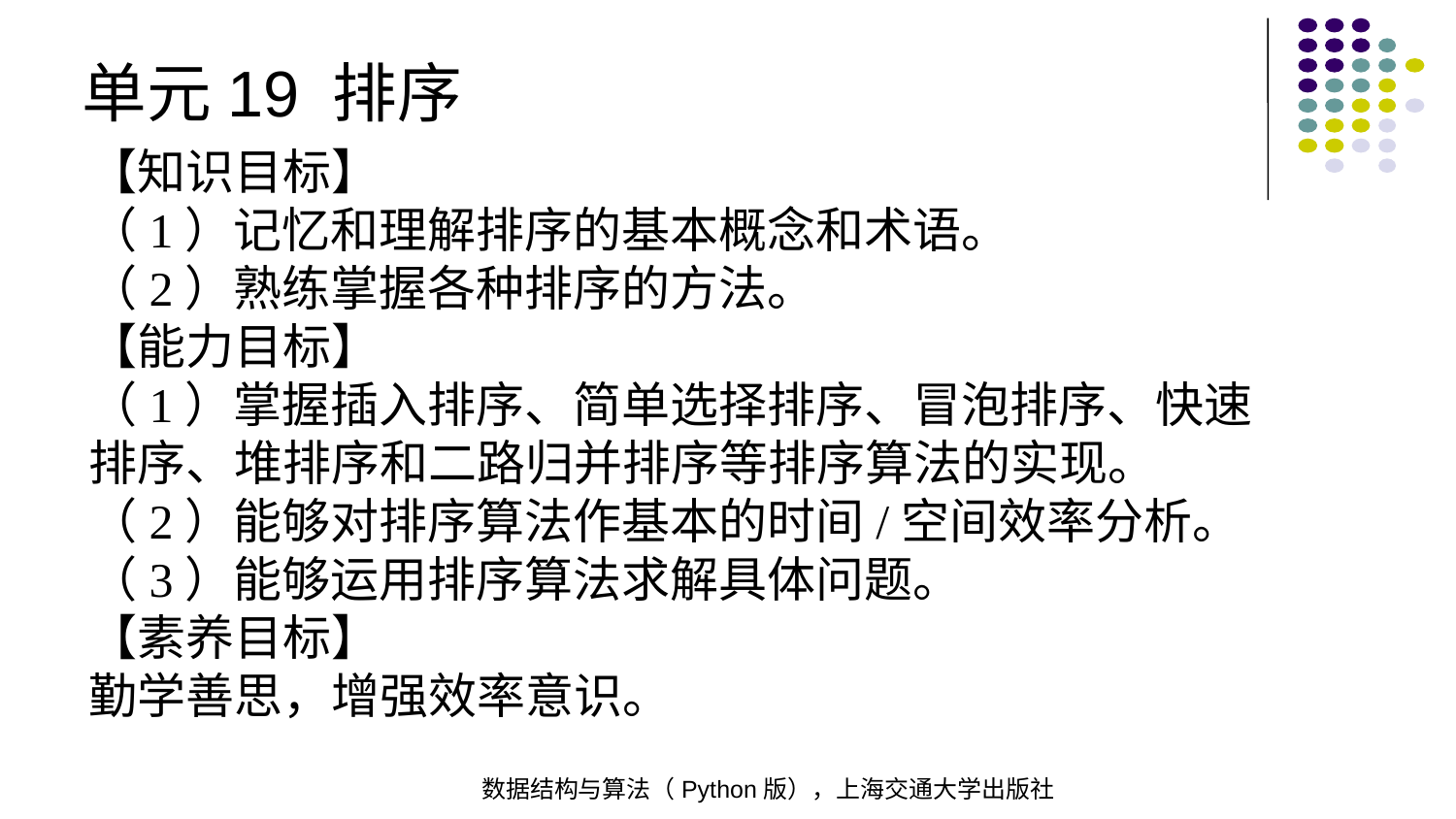

单元19 排序
【知识目标】
（1）记忆和理解排序的基本概念和术语。
（2）熟练掌握各种排序的方法。
【能力目标】
（1）掌握插入排序、简单选择排序、冒泡排序、快速排序、堆排序和二路归并排序等排序算法的实现。
（2）能够对排序算法作基本的时间/空间效率分析。
（3）能够运用排序算法求解具体问题。
【素养目标】
勤学善思，增强效率意识。